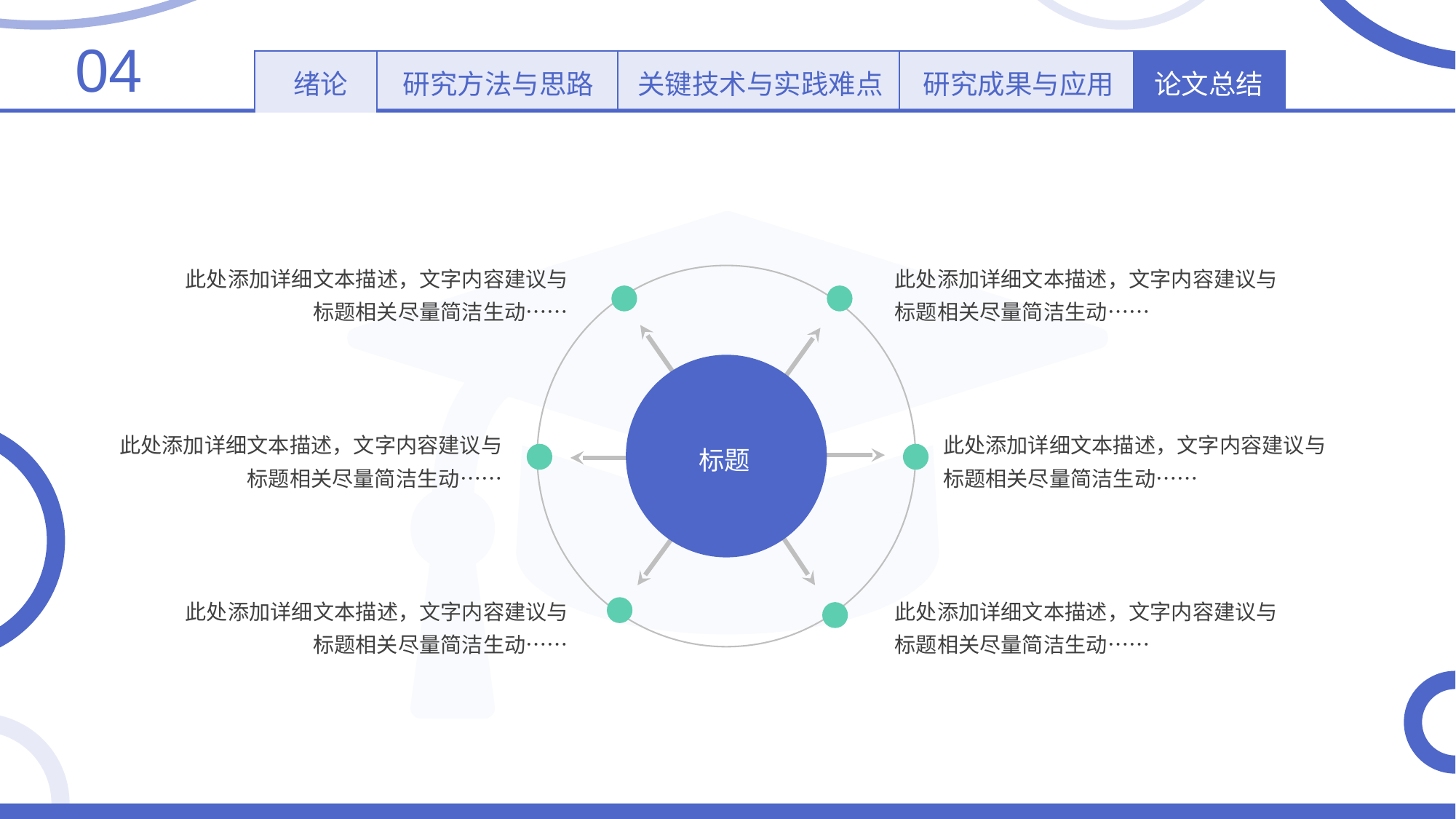

04

绪论
研究方法与思路
关键技术与实践难点
研究成果与应用
论文总结

此处添加详细文本描述，文字内容建议与标题相关尽量简洁生动……
此处添加详细文本描述，文字内容建议与标题相关尽量简洁生动……

标题
此处添加详细文本描述，文字内容建议与标题相关尽量简洁生动……
此处添加详细文本描述，文字内容建议与标题相关尽量简洁生动……
此处添加详细文本描述，文字内容建议与标题相关尽量简洁生动……
此处添加详细文本描述，文字内容建议与标题相关尽量简洁生动……